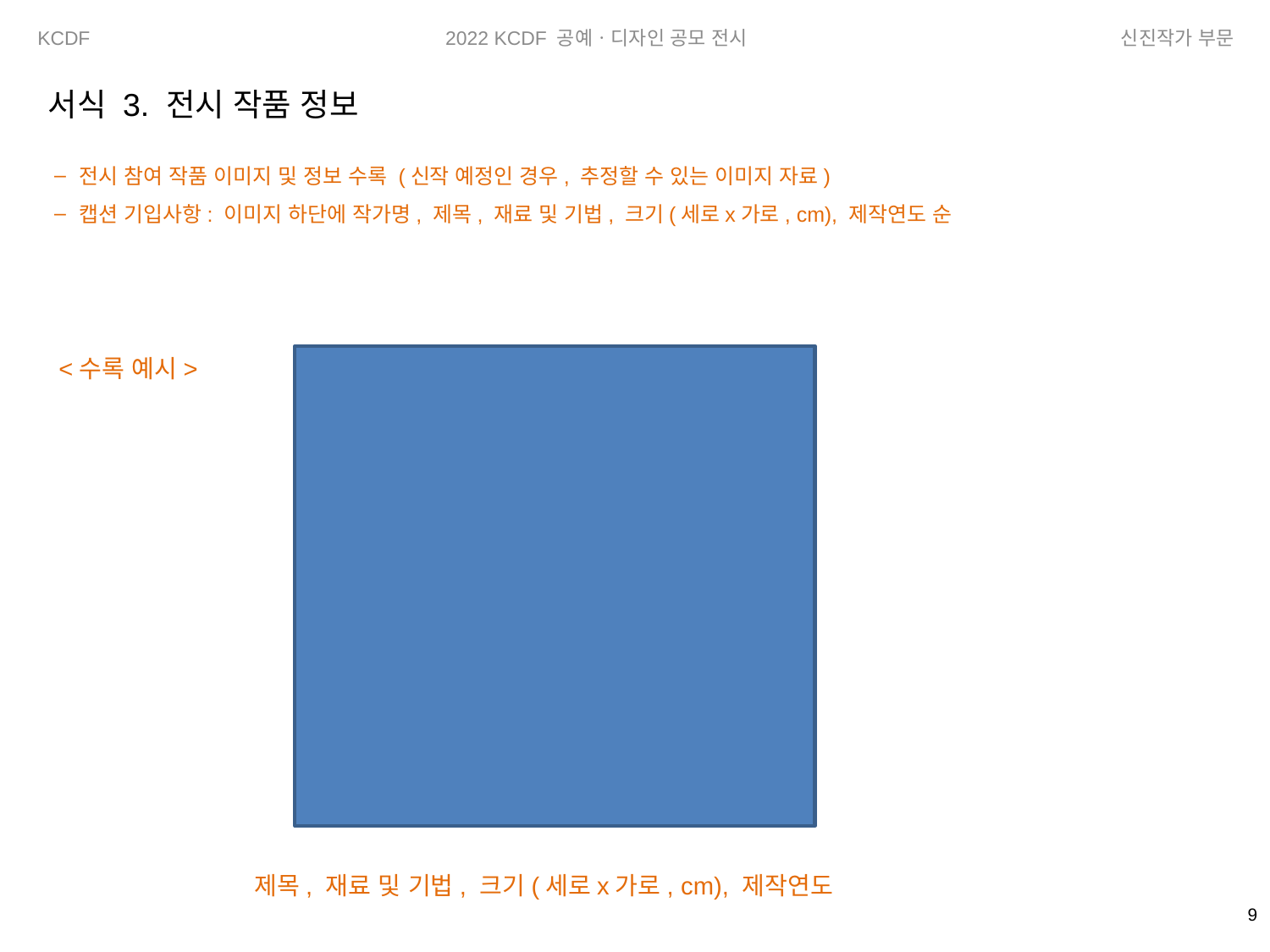

서식 3. 전시 작품 정보
전시 참여 작품 이미지 및 정보 수록 (신작 예정인 경우, 추정할 수 있는 이미지 자료)
캡션 기입사항: 이미지 하단에 작가명, 제목, 재료 및 기법, 크기(세로x가로, cm), 제작연도 순

<수록 예시>
제목, 재료 및 기법, 크기(세로x가로, cm), 제작연도
9